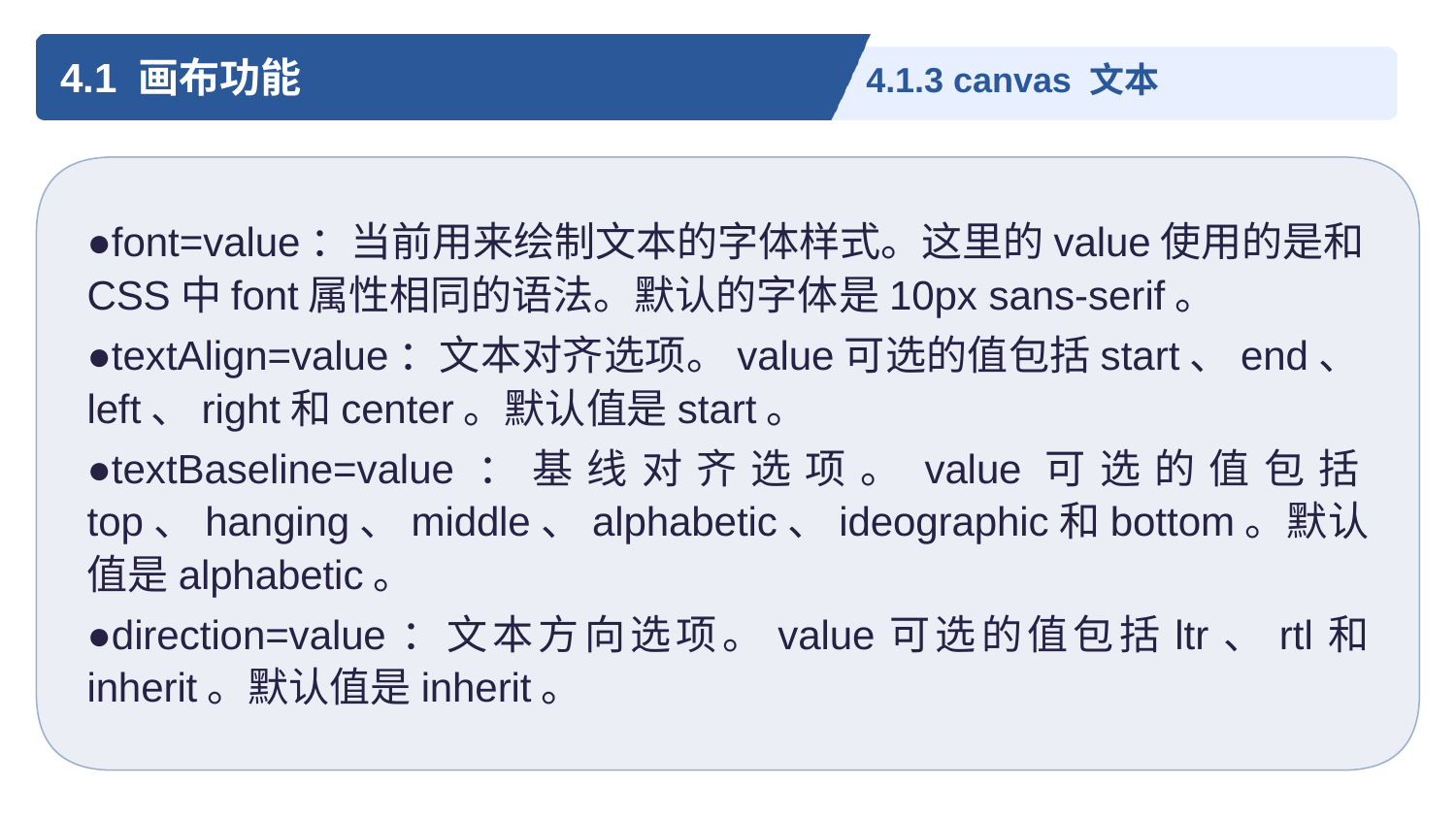

4.1 画布功能
4.1.3 canvas 文本

●font=value：当前用来绘制文本的字体样式。这里的value使用的是和CSS中font属性相同的语法。默认的字体是10px sans-serif。
●textAlign=value：文本对齐选项。value可选的值包括start、end、left、right和center。默认值是start。
●textBaseline=value：基线对齐选项。value可选的值包括top、hanging、middle、alphabetic、ideographic和bottom。默认值是alphabetic。
●direction=value：文本方向选项。value可选的值包括ltr、rtl和 inherit。默认值是inherit。